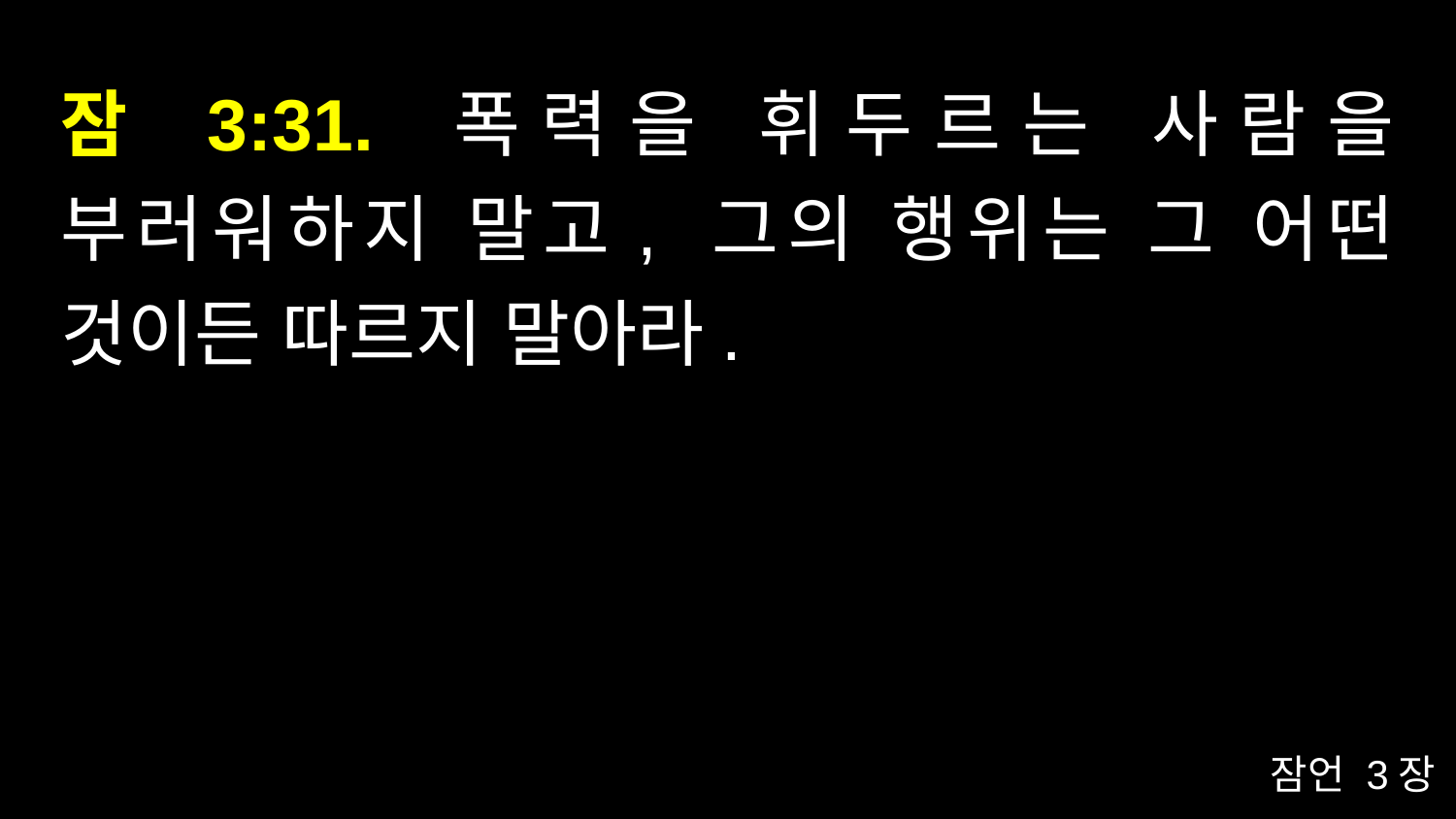

# 잠 3:31. 폭력을 휘두르는 사람을 부러워하지 말고, 그의 행위는 그 어떤 것이든 따르지 말아라.
잠언 3장